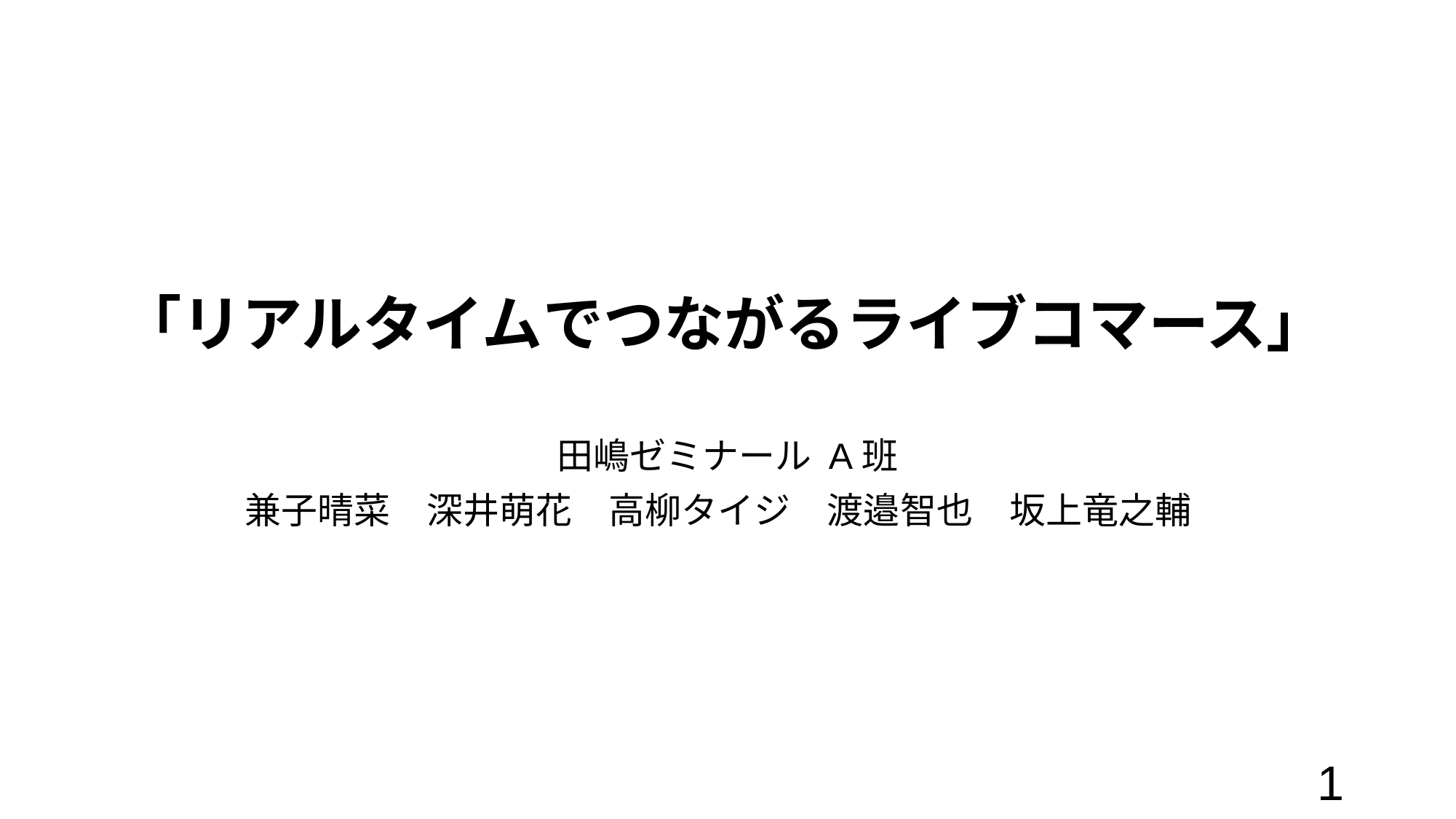

# 「リアルタイムでつながるライブコマース」
田嶋ゼミナール A班
兼子晴菜　深井萌花　高柳タイジ　渡邉智也　坂上竜之輔
1